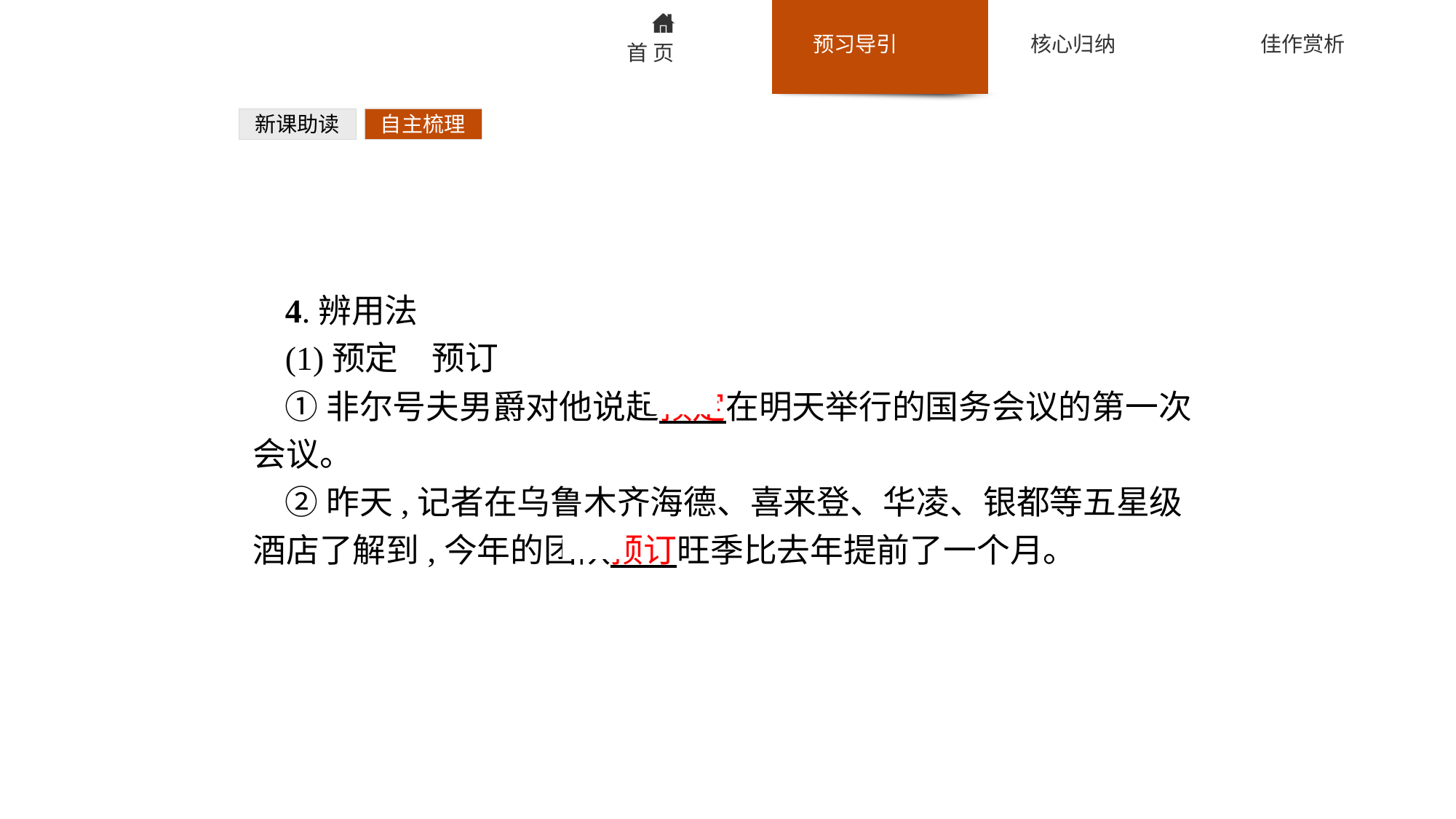

新课助读
自主梳理
4.辨用法
(1)预定　预订
①非尔号夫男爵对他说起预定在明天举行的国务会议的第一次会议。
②昨天,记者在乌鲁木齐海德、喜来登、华凌、银都等五星级酒店了解到,今年的团队预订旺季比去年提前了一个月。